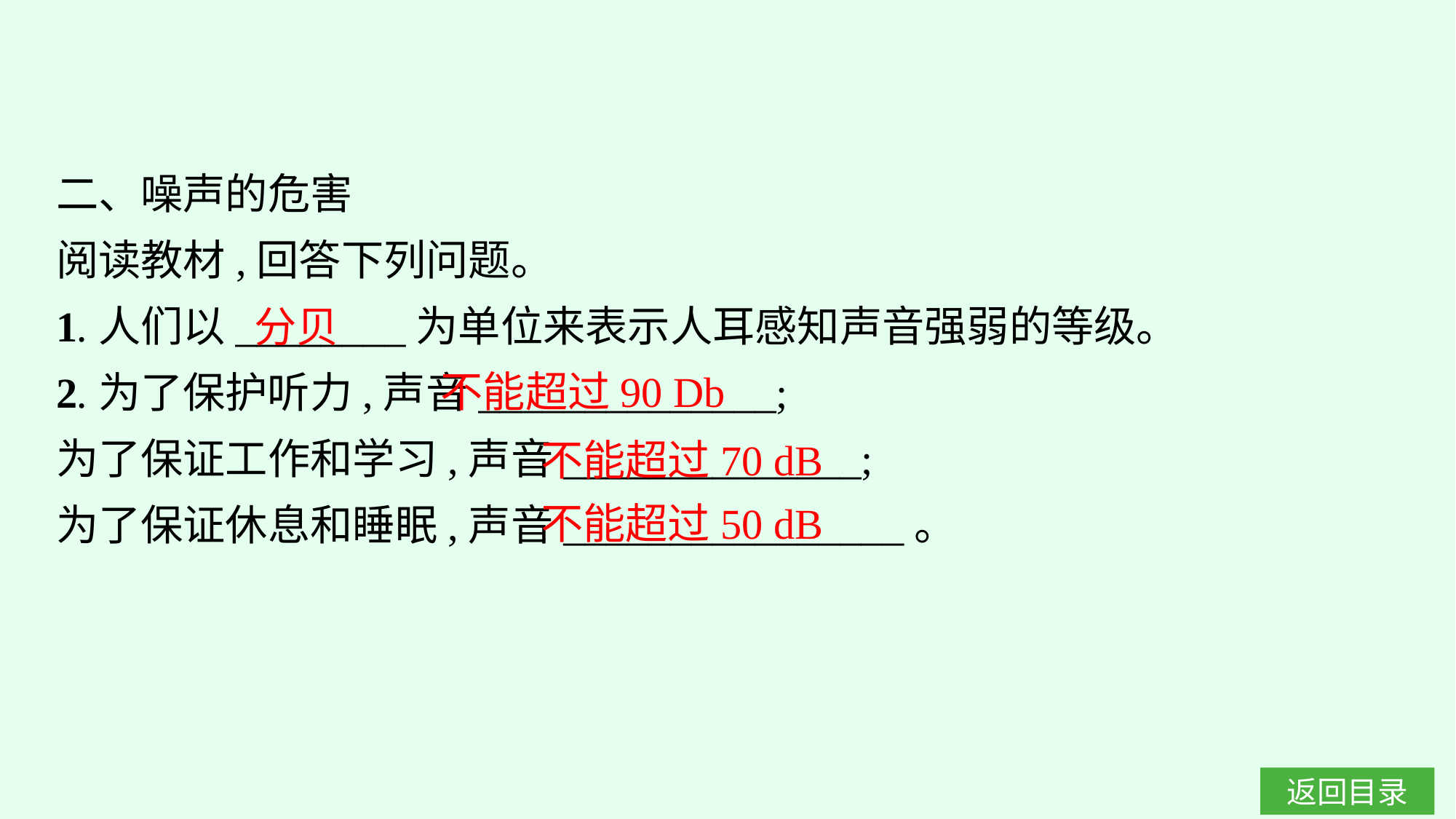

二、噪声的危害
阅读教材,回答下列问题。
1.人们以________为单位来表示人耳感知声音强弱的等级。
2.为了保护听力,声音______________;
为了保证工作和学习,声音______________;
为了保证休息和睡眠,声音________________。
分贝
不能超过90 Db
不能超过70 dB
不能超过50 dB